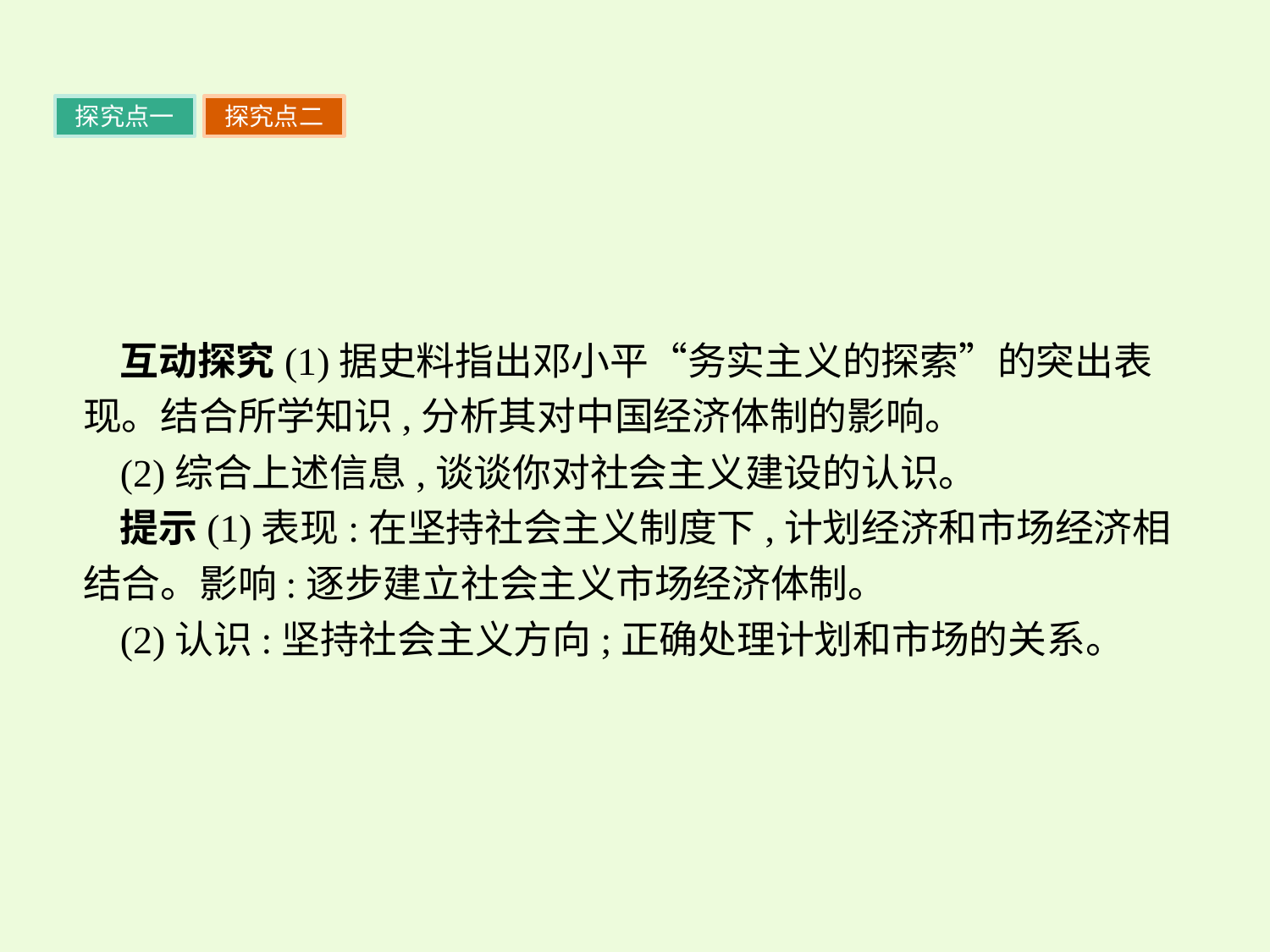

探究点一
探究点二
互动探究(1)据史料指出邓小平“务实主义的探索”的突出表现。结合所学知识,分析其对中国经济体制的影响。
(2)综合上述信息,谈谈你对社会主义建设的认识。
提示(1)表现:在坚持社会主义制度下,计划经济和市场经济相结合。影响:逐步建立社会主义市场经济体制。
(2)认识:坚持社会主义方向;正确处理计划和市场的关系。